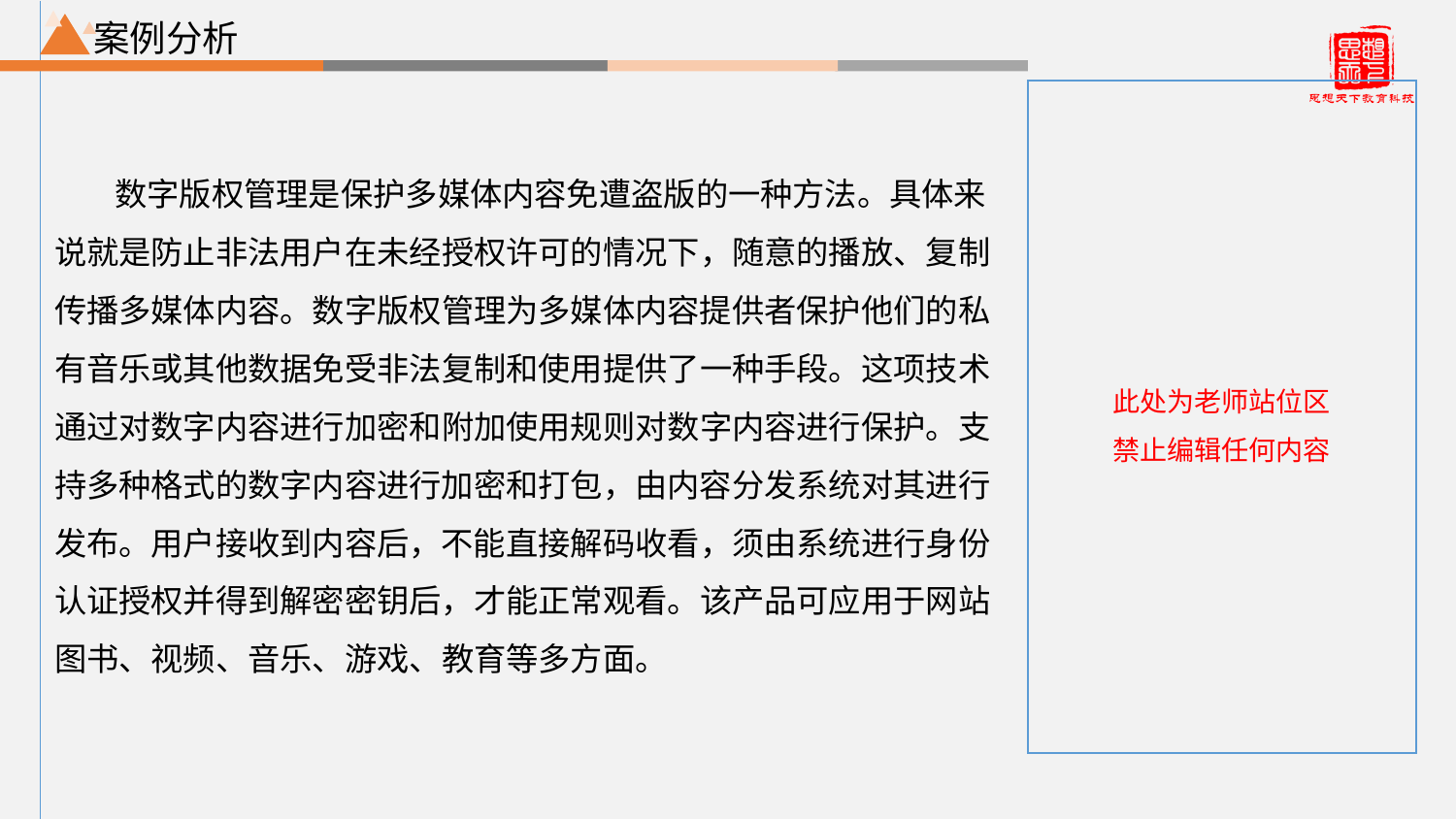

案例分析
数字版权管理是保护多媒体内容免遭盗版的一种方法。具体来说就是防止非法用户在未经授权许可的情况下，随意的播放、复制传播多媒体内容。数字版权管理为多媒体内容提供者保护他们的私有音乐或其他数据免受非法复制和使用提供了一种手段。这项技术通过对数字内容进行加密和附加使用规则对数字内容进行保护。支持多种格式的数字内容进行加密和打包，由内容分发系统对其进行发布。用户接收到内容后，不能直接解码收看，须由系统进行身份认证授权并得到解密密钥后，才能正常观看。该产品可应用于网站图书、视频、音乐、游戏、教育等多方面。

47